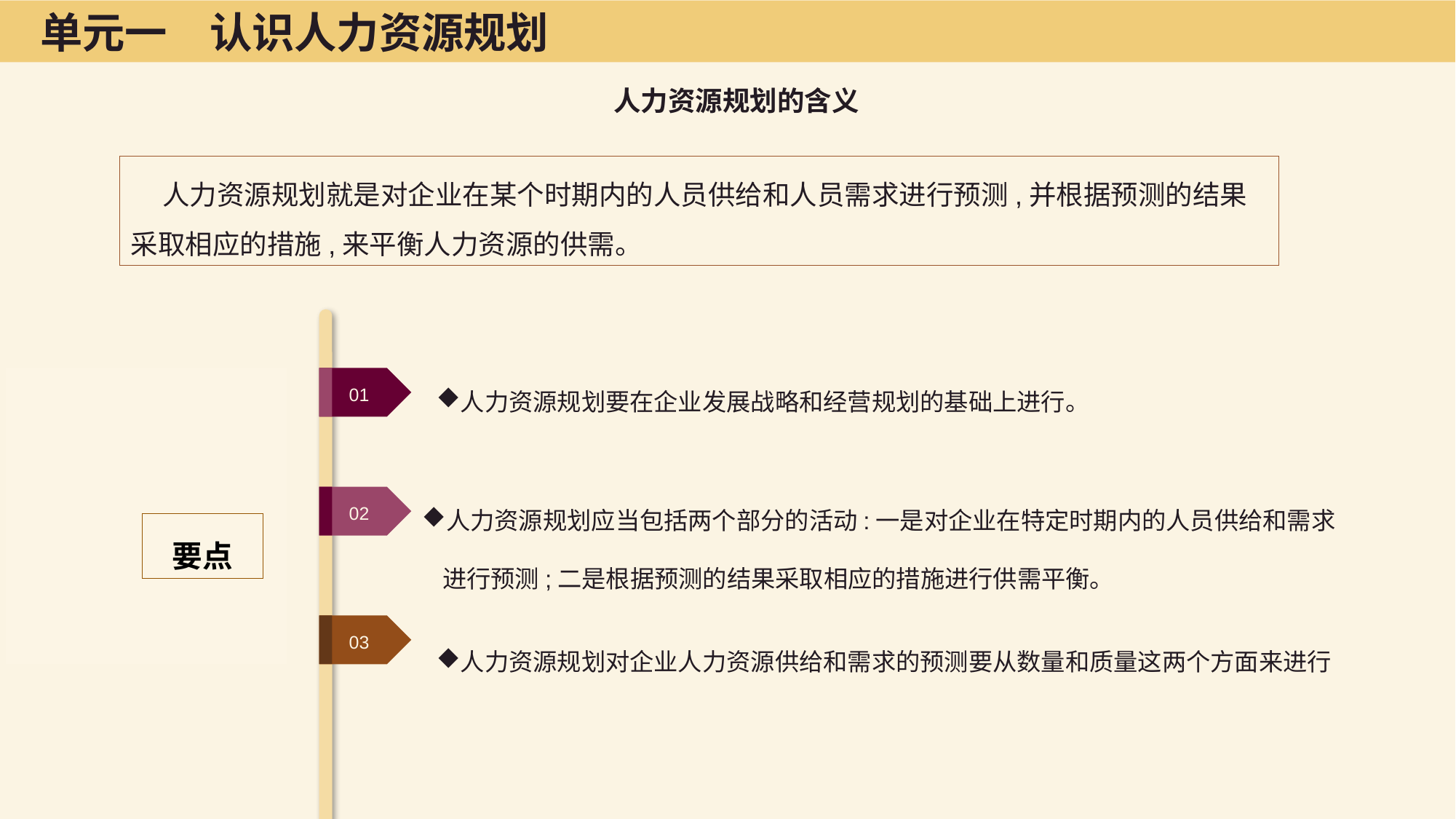

单元一　认识人力资源规划
人力资源规划的含义
人力资源规划就是对企业在某个时期内的人员供给和人员需求进行预测,并根据预测的结果采取相应的措施,来平衡人力资源的供需。

人力资源规划要在企业发展战略和经营规划的基础上进行。

要点

01
人力资源规划应当包括两个部分的活动:一是对企业在特定时期内的人员供给和需求进行预测;二是根据预测的结果采取相应的措施进行供需平衡。
02

人力资源规划对企业人力资源供给和需求的预测要从数量和质量这两个方面来进行
03